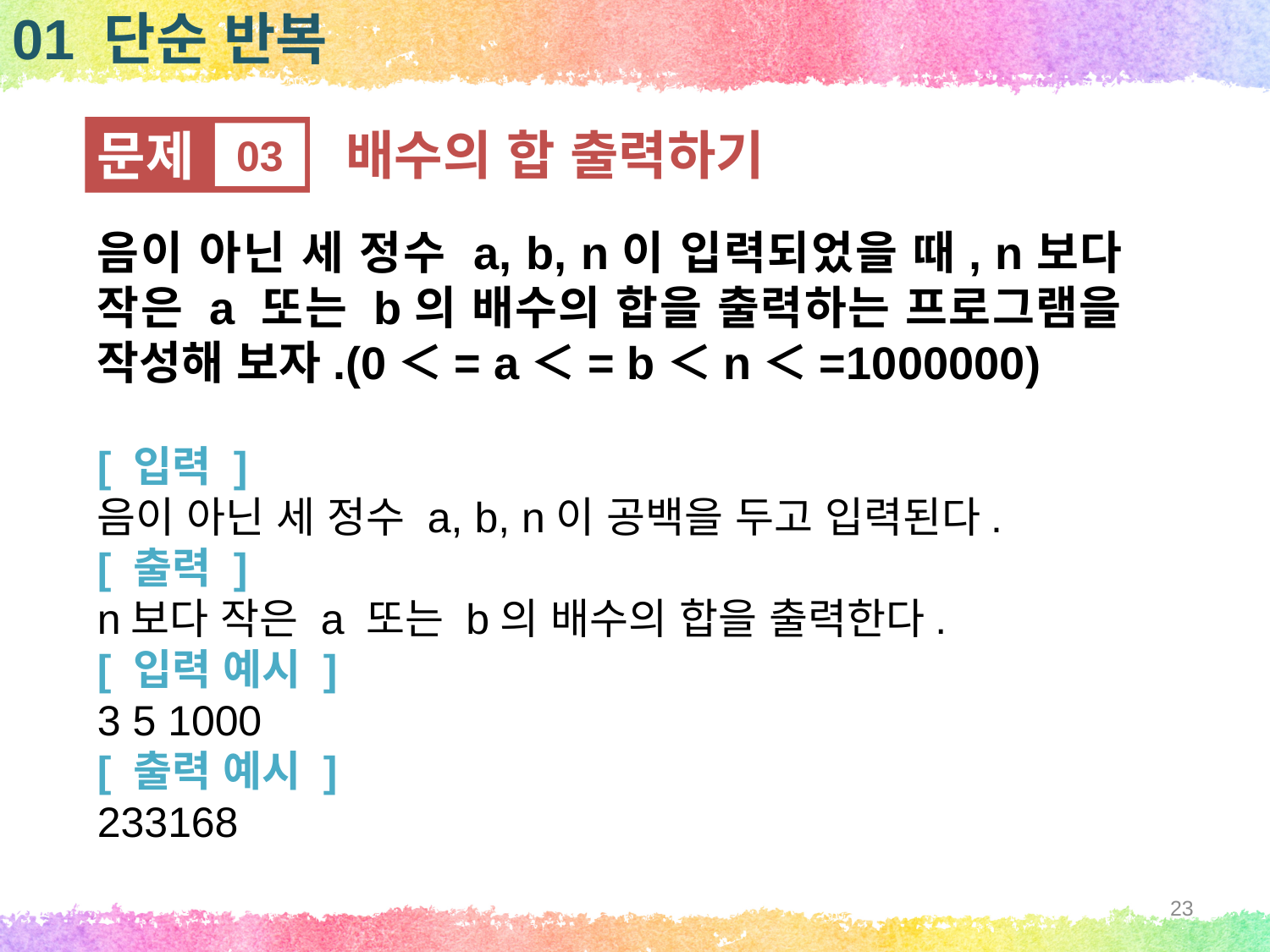

01 단순 반복
문제
03
배수의 합 출력하기
음이 아닌 세 정수 a, b, n이 입력되었을 때, n보다 작은 a 또는 b의 배수의 합을 출력하는 프로그램을 작성해 보자.(0＜= a＜= b＜n＜=1000000)

[ 입력 ]
음이 아닌 세 정수 a, b, n이 공백을 두고 입력된다.
[ 출력 ]
n보다 작은 a 또는 b의 배수의 합을 출력한다.
[ 입력 예시 ]
3 5 1000
[ 출력 예시 ]
233168
23